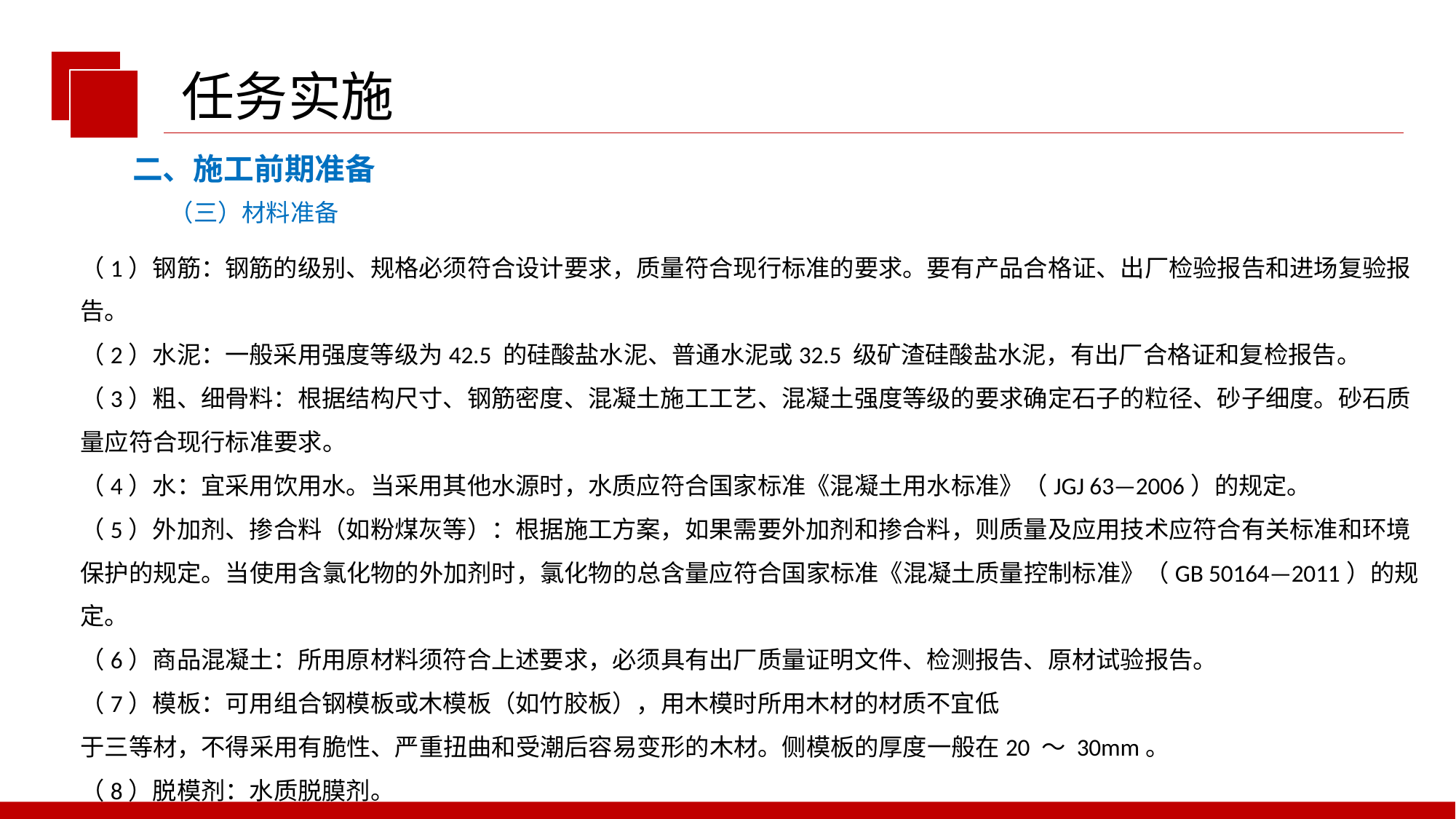

任务实施
二、施工前期准备
（三）材料准备
（1）钢筋：钢筋的级别、规格必须符合设计要求，质量符合现行标准的要求。要有产品合格证、出厂检验报告和进场复验报告。
（2）水泥：一般采用强度等级为42.5 的硅酸盐水泥、普通水泥或32.5 级矿渣硅酸盐水泥，有出厂合格证和复检报告。
（3）粗、细骨料：根据结构尺寸、钢筋密度、混凝土施工工艺、混凝土强度等级的要求确定石子的粒径、砂子细度。砂石质量应符合现行标准要求。
（4）水：宜采用饮用水。当采用其他水源时，水质应符合国家标准《混凝土用水标准》（JGJ 63—2006）的规定。
（5）外加剂、掺合料（如粉煤灰等）：根据施工方案，如果需要外加剂和掺合料，则质量及应用技术应符合有关标准和环境保护的规定。当使用含氯化物的外加剂时，氯化物的总含量应符合国家标准《混凝土质量控制标准》（GB 50164—2011）的规定。
（6）商品混凝土：所用原材料须符合上述要求，必须具有出厂质量证明文件、检测报告、原材试验报告。
（7）模板：可用组合钢模板或木模板（如竹胶板），用木模时所用木材的材质不宜低
于三等材，不得采用有脆性、严重扭曲和受潮后容易变形的木材。侧模板的厚度一般在20 ～ 30mm。
（8）脱模剂：水质脱膜剂。